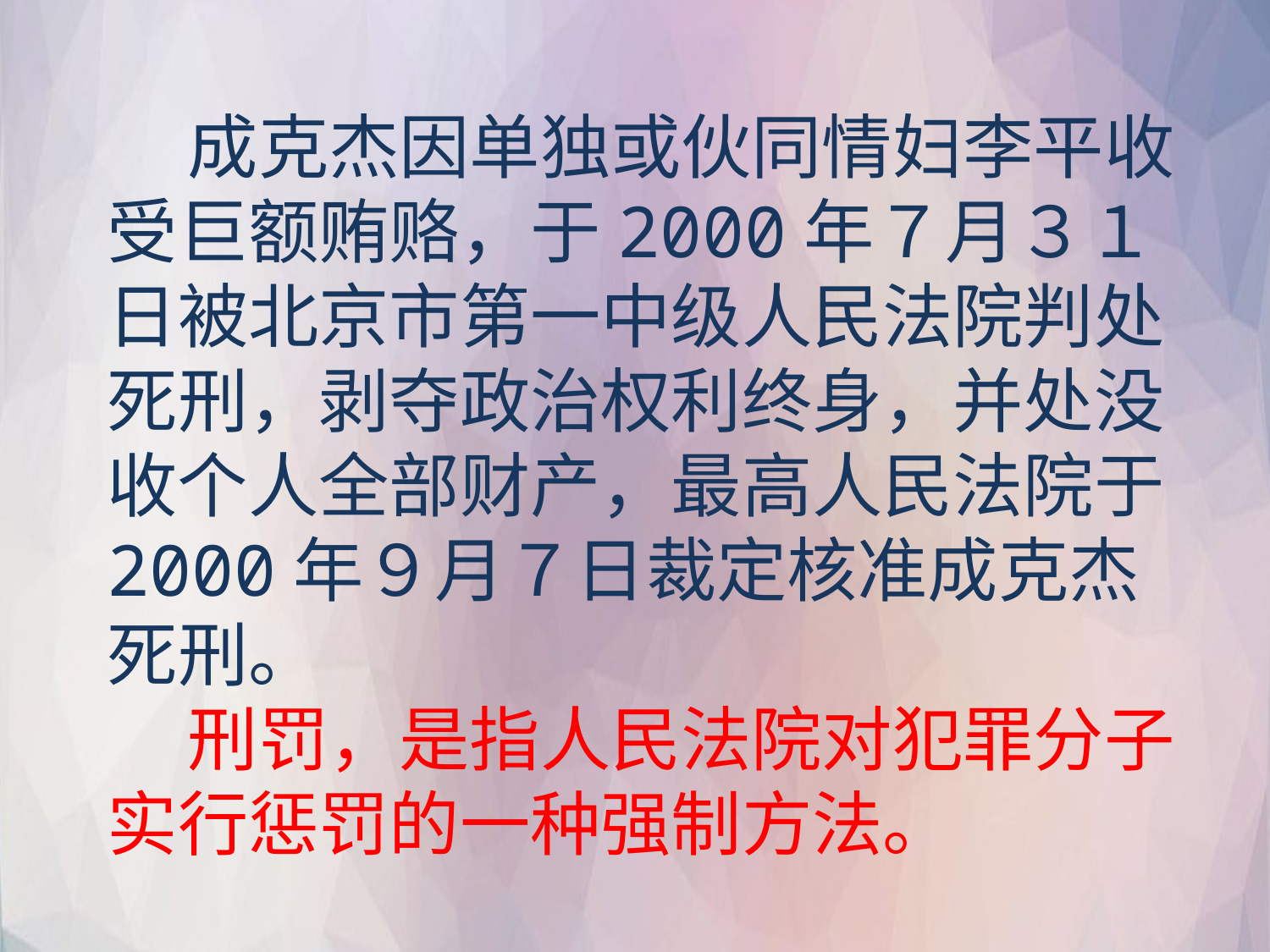

成克杰因单独或伙同情妇李平收受巨额贿赂，于2000年７月３１日被北京市第一中级人民法院判处死刑，剥夺政治权利终身，并处没收个人全部财产，最高人民法院于2000年９月７日裁定核准成克杰死刑。
    刑罚，是指人民法院对犯罪分子实行惩罚的一种强制方法。